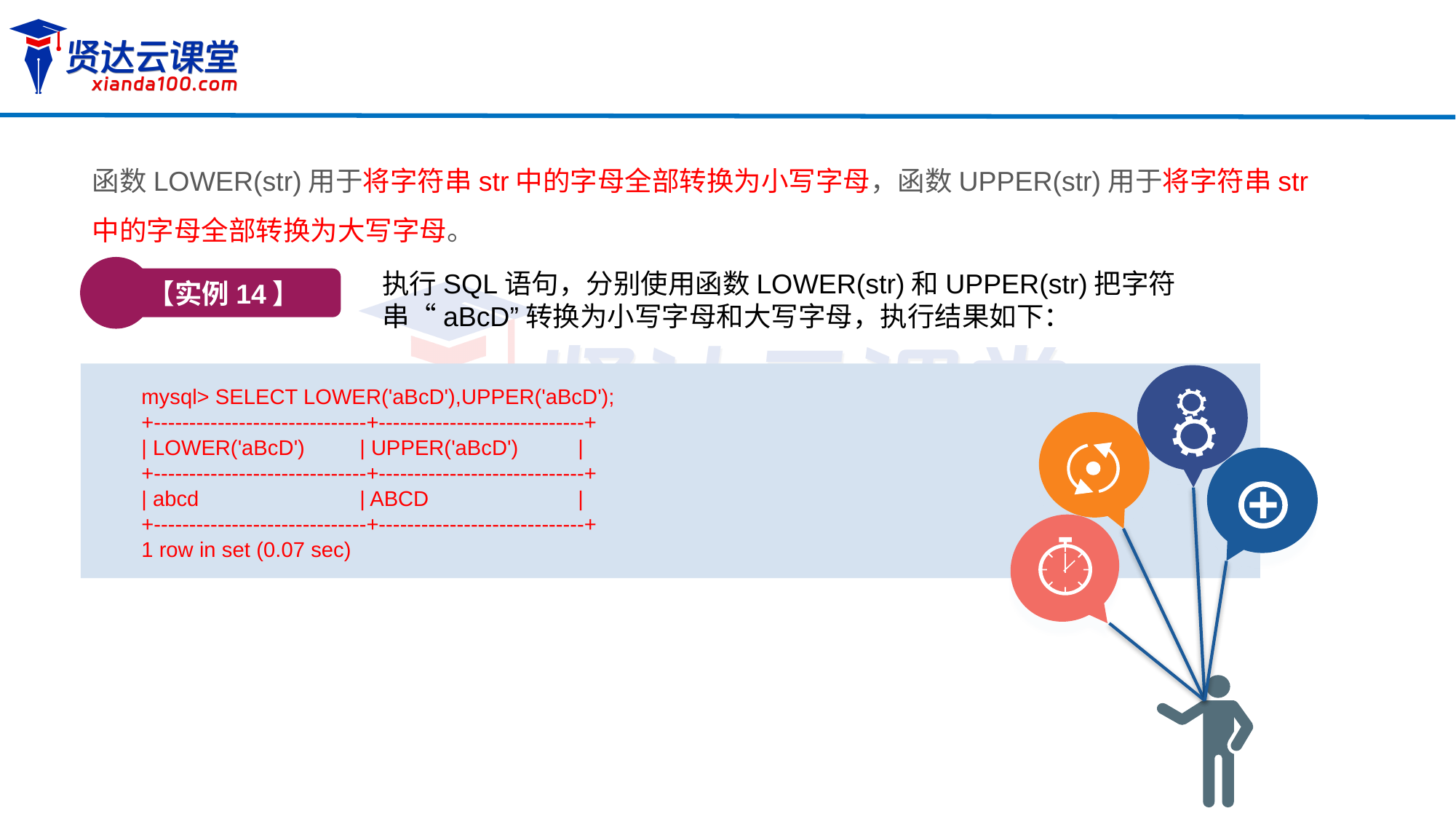

函数LOWER(str)用于将字符串str中的字母全部转换为小写字母，函数UPPER(str)用于将字符串str中的字母全部转换为大写字母。

【实例14】
执行SQL语句，分别使用函数LOWER(str)和UPPER(str)把字符串“aBcD”转换为小写字母和大写字母，执行结果如下：

mysql> SELECT LOWER('aBcD'),UPPER('aBcD');
+------------------------------+-----------------------------+
| LOWER('aBcD')	| UPPER('aBcD')	|
+------------------------------+-----------------------------+
| abcd          	| ABCD         	|
+------------------------------+-----------------------------+
1 row in set (0.07 sec)